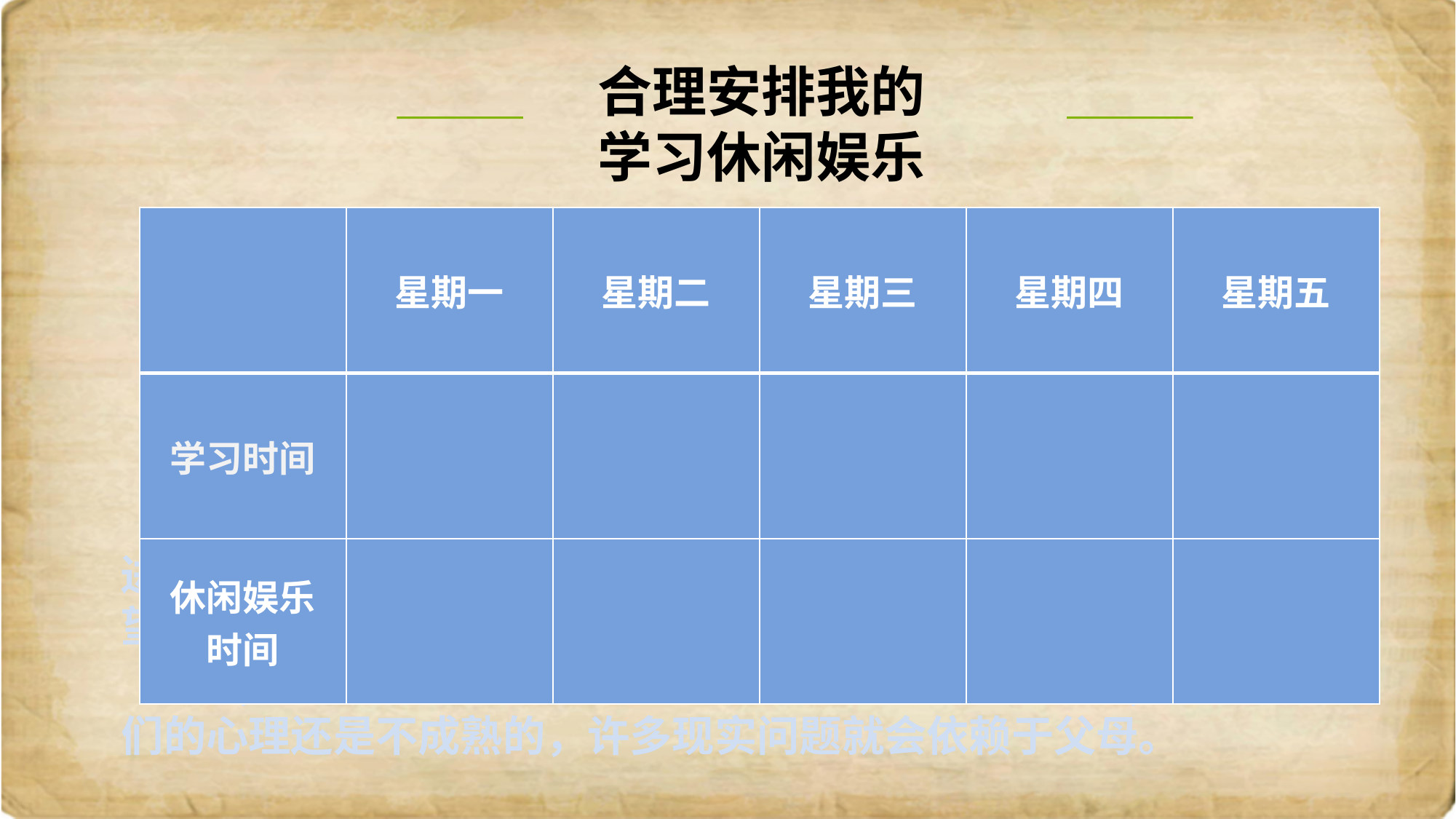

合理安排我的学习休闲娱乐

|  | 星期一 | 星期二 | 星期三 | 星期四 | 星期五 |
| --- | --- | --- | --- | --- | --- |
| 学习时间 |  |  |  |  |  |
| 休闲娱乐 时间 |  |  |  |  |  |
进入青春期后，我们开始意识到我们自己不是小孩子了，我们希望父母老师把我们当“大人”看待，具有强烈的独立意识。
  但是，青春期心理成熟的速度滞后于生理成熟的速度，所以我们的心理还是不成熟的，许多现实问题就会依赖于父母。